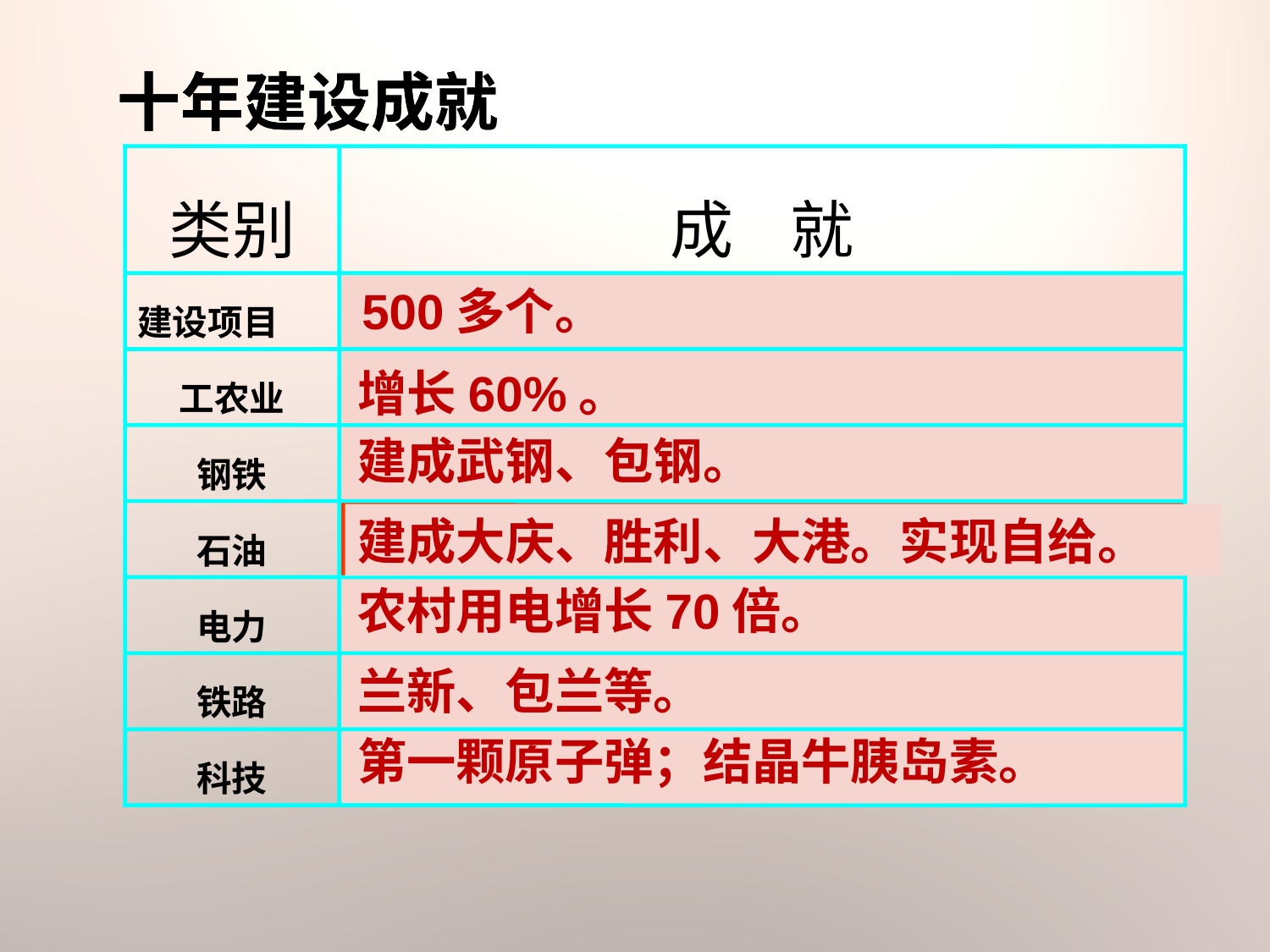

十年建设成就
十年建设成就
类别

成    就

建设项目

工农业

钢铁

石油

电力

铁路

科技

500多个。
增长60%。
建成武钢、包钢。
建成大庆、胜利、大港。实现自给。
农村用电增长70倍。
兰新、包兰等。
第一颗原子弹；结晶牛胰岛素。